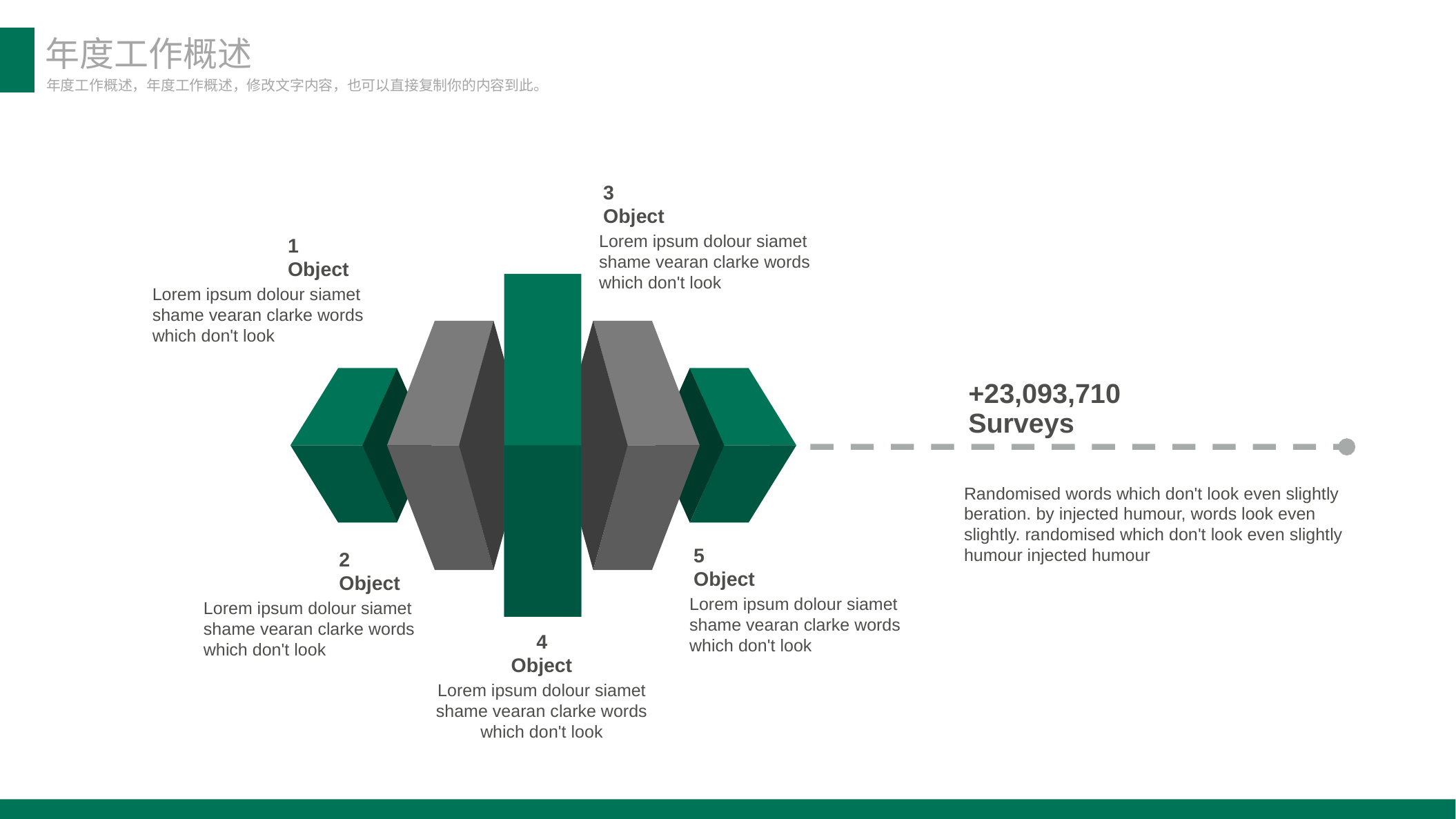

年度工作概述
年度工作概述，年度工作概述，修改文字内容，也可以直接复制你的内容到此。
3 Object
Lorem ipsum dolour siamet shame vearan clarke words which don't look
1 Object
Lorem ipsum dolour siamet shame vearan clarke words which don't look

+23,093,710 Surveys

Randomised words which don't look even slightly beration. by injected humour, words look even slightly. randomised which don't look even slightly humour injected humour
5 Object
2 Object
Lorem ipsum dolour siamet shame vearan clarke words which don't look
Lorem ipsum dolour siamet shame vearan clarke words which don't look
4 Object
Lorem ipsum dolour siamet shame vearan clarke words which don't look